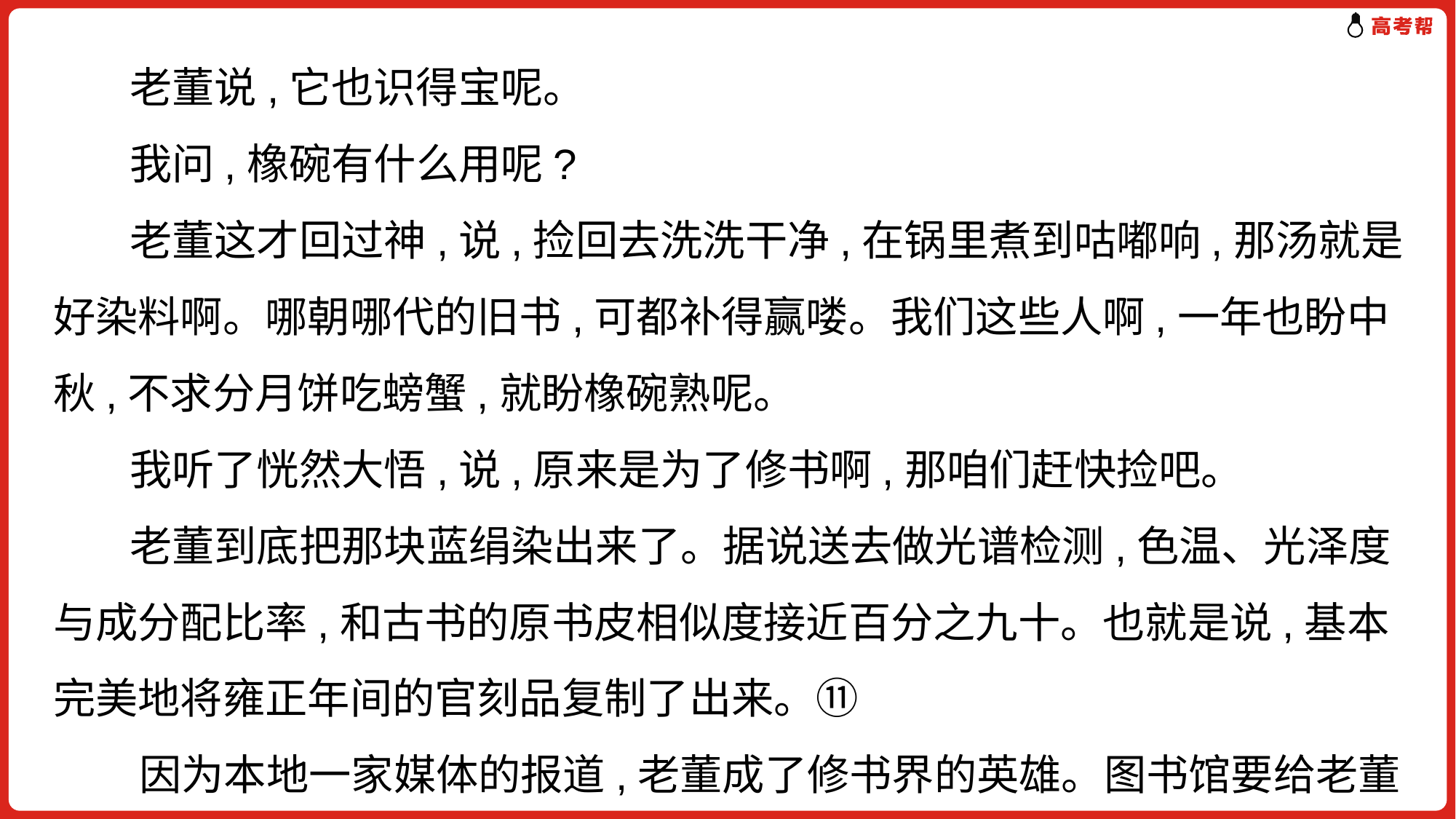

老董说,它也识得宝呢。
       我问,橡碗有什么用呢?
       老董这才回过神,说,捡回去洗洗干净,在锅里煮到咕嘟响,那汤就是好染料啊。哪朝哪代的旧书,可都补得赢喽。我们这些人啊,一年也盼中秋,不求分月饼吃螃蟹,就盼橡碗熟呢。
       我听了恍然大悟,说,原来是为了修书啊,那咱们赶快捡吧。
       老董到底把那块蓝绢染出来了。据说送去做光谱检测,色温、光泽度与成分配比率,和古书的原书皮相似度接近百分之九十。也就是说,基本完美地将雍正年间的官刻品复制了出来。⑪
        因为本地一家媒体的报道,老董成了修书界的英雄。图书馆要给老董